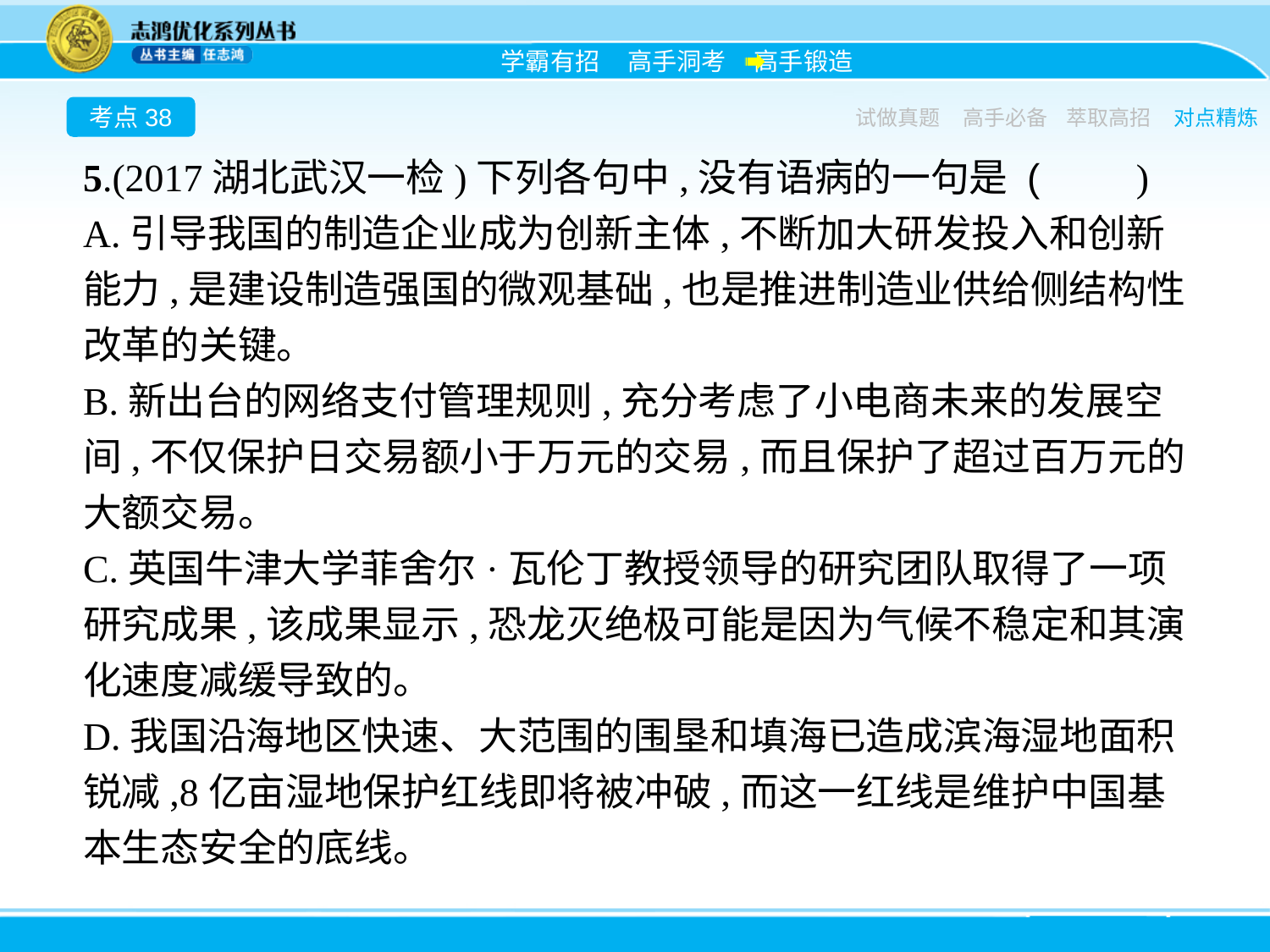

考点38
试做真题
高手必备
萃取高招
对点精炼
5.(2017湖北武汉一检)下列各句中,没有语病的一句是 (　　)
A.引导我国的制造企业成为创新主体,不断加大研发投入和创新能力,是建设制造强国的微观基础,也是推进制造业供给侧结构性改革的关键。
B.新出台的网络支付管理规则,充分考虑了小电商未来的发展空间,不仅保护日交易额小于万元的交易,而且保护了超过百万元的大额交易。
C.英国牛津大学菲舍尔·瓦伦丁教授领导的研究团队取得了一项研究成果,该成果显示,恐龙灭绝极可能是因为气候不稳定和其演化速度减缓导致的。
D.我国沿海地区快速、大范围的围垦和填海已造成滨海湿地面积锐减,8亿亩湿地保护红线即将被冲破,而这一红线是维护中国基本生态安全的底线。